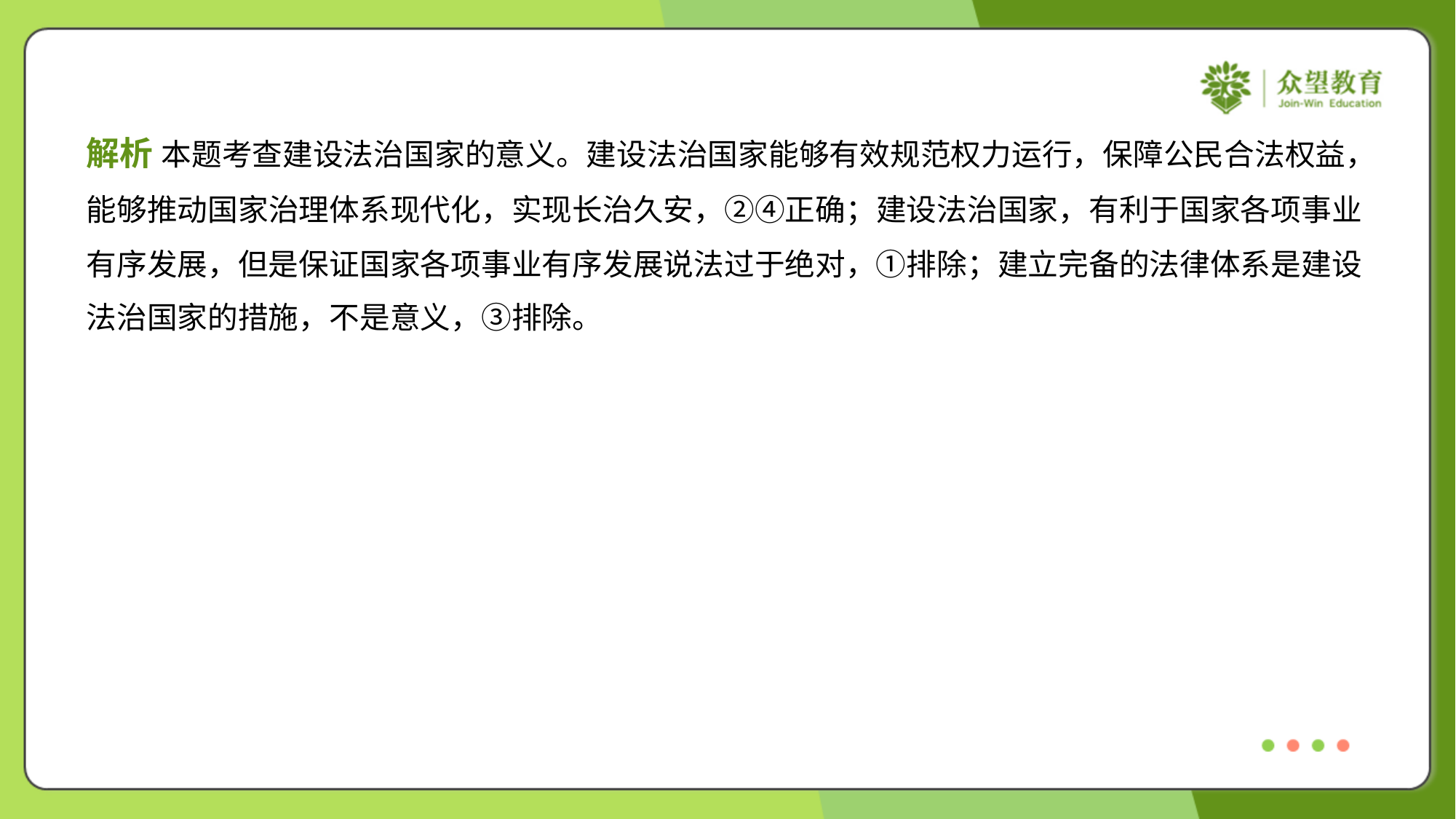

解析 本题考查建设法治国家的意义。建设法治国家能够有效规范权力运行，保障公民合法权益，
能够推动国家治理体系现代化，实现长治久安，②④正确；建设法治国家，有利于国家各项事业
有序发展，但是保证国家各项事业有序发展说法过于绝对，①排除；建立完备的法律体系是建设
法治国家的措施，不是意义，③排除。